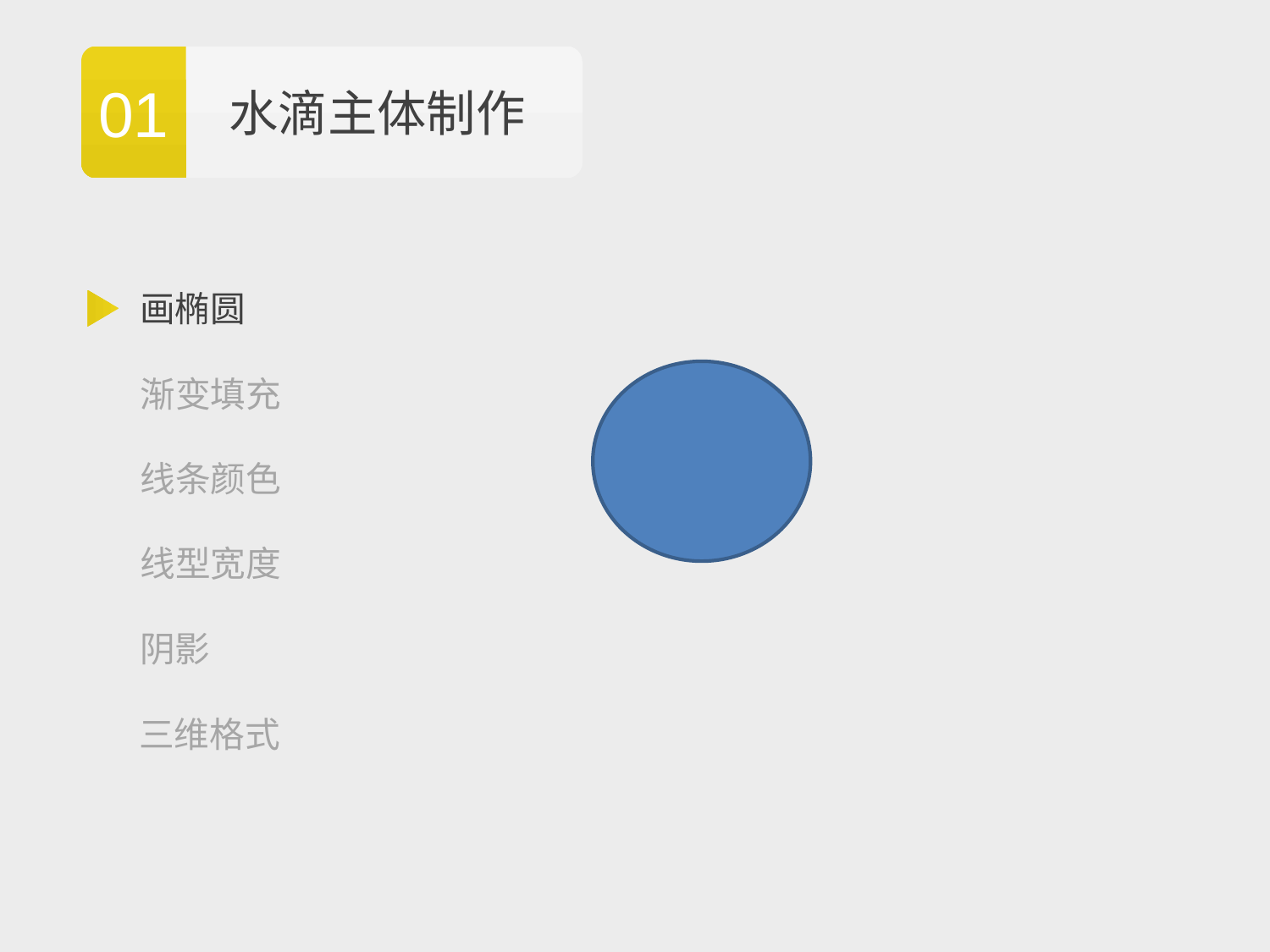

01

水滴主体制作
画椭圆

渐变填充
线条颜色
线型宽度
阴影
三维格式